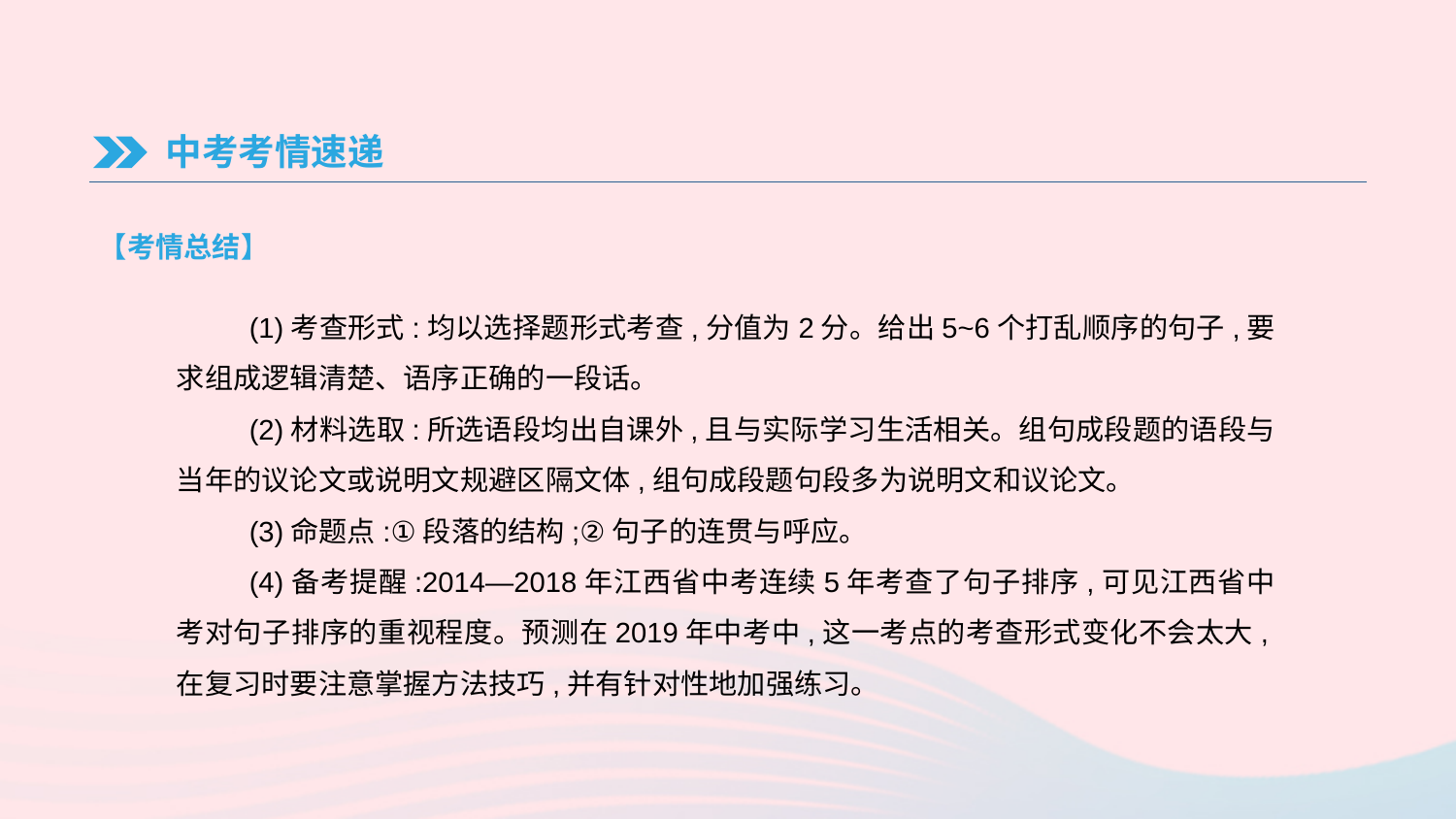

中考考情速递

【考情总结】
(1)考查形式:均以选择题形式考查,分值为2分。给出5~6个打乱顺序的句子,要求组成逻辑清楚、语序正确的一段话。
(2)材料选取:所选语段均出自课外,且与实际学习生活相关。组句成段题的语段与当年的议论文或说明文规避区隔文体,组句成段题句段多为说明文和议论文。
(3)命题点:①段落的结构;②句子的连贯与呼应。
(4)备考提醒:2014—2018年江西省中考连续5年考查了句子排序,可见江西省中考对句子排序的重视程度。预测在2019年中考中,这一考点的考查形式变化不会太大,在复习时要注意掌握方法技巧,并有针对性地加强练习。